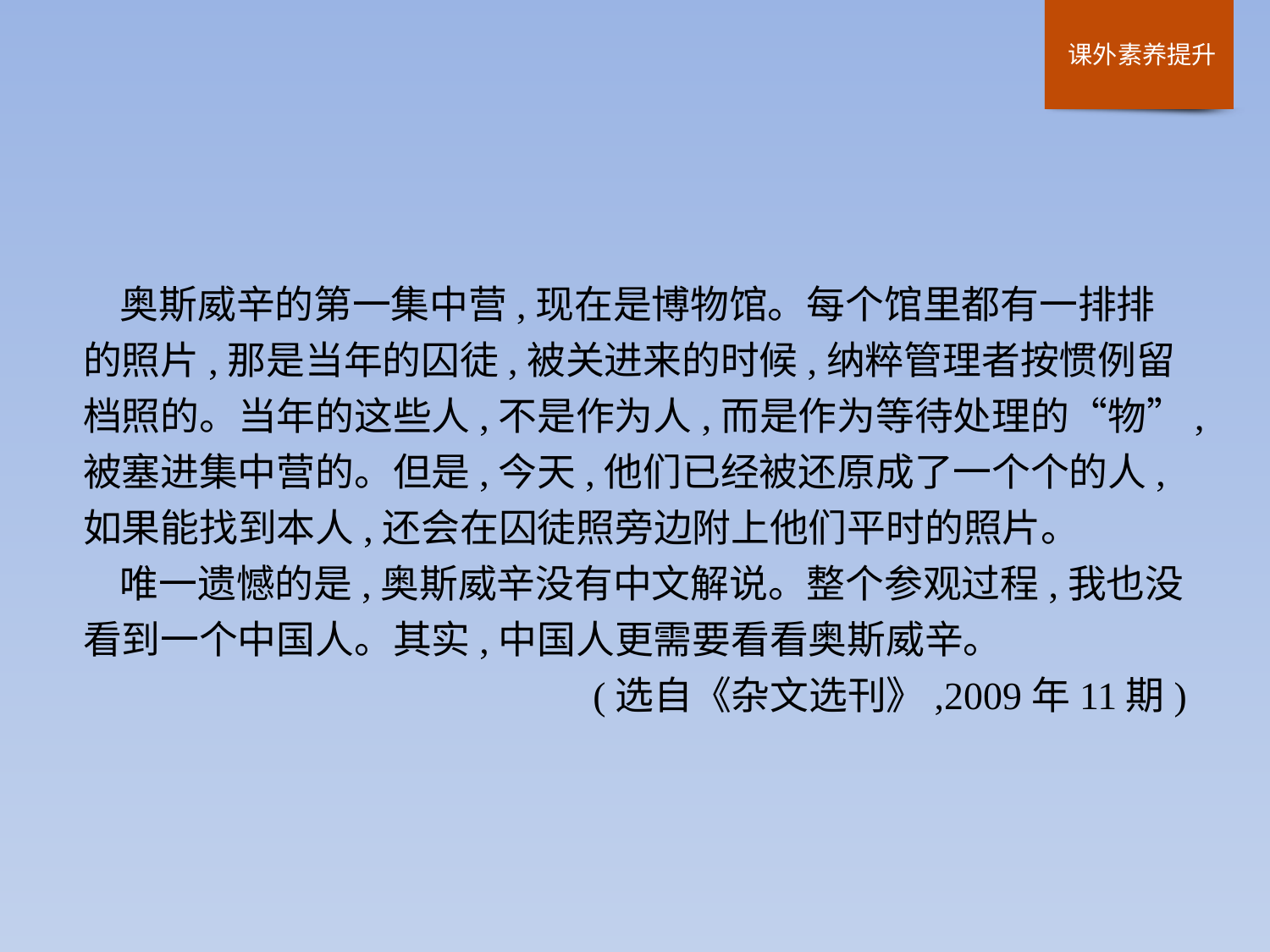

奥斯威辛的第一集中营,现在是博物馆。每个馆里都有一排排的照片,那是当年的囚徒,被关进来的时候,纳粹管理者按惯例留档照的。当年的这些人,不是作为人,而是作为等待处理的“物”,被塞进集中营的。但是,今天,他们已经被还原成了一个个的人,如果能找到本人,还会在囚徒照旁边附上他们平时的照片。
唯一遗憾的是,奥斯威辛没有中文解说。整个参观过程,我也没看到一个中国人。其实,中国人更需要看看奥斯威辛。
(选自《杂文选刊》,2009年11期)